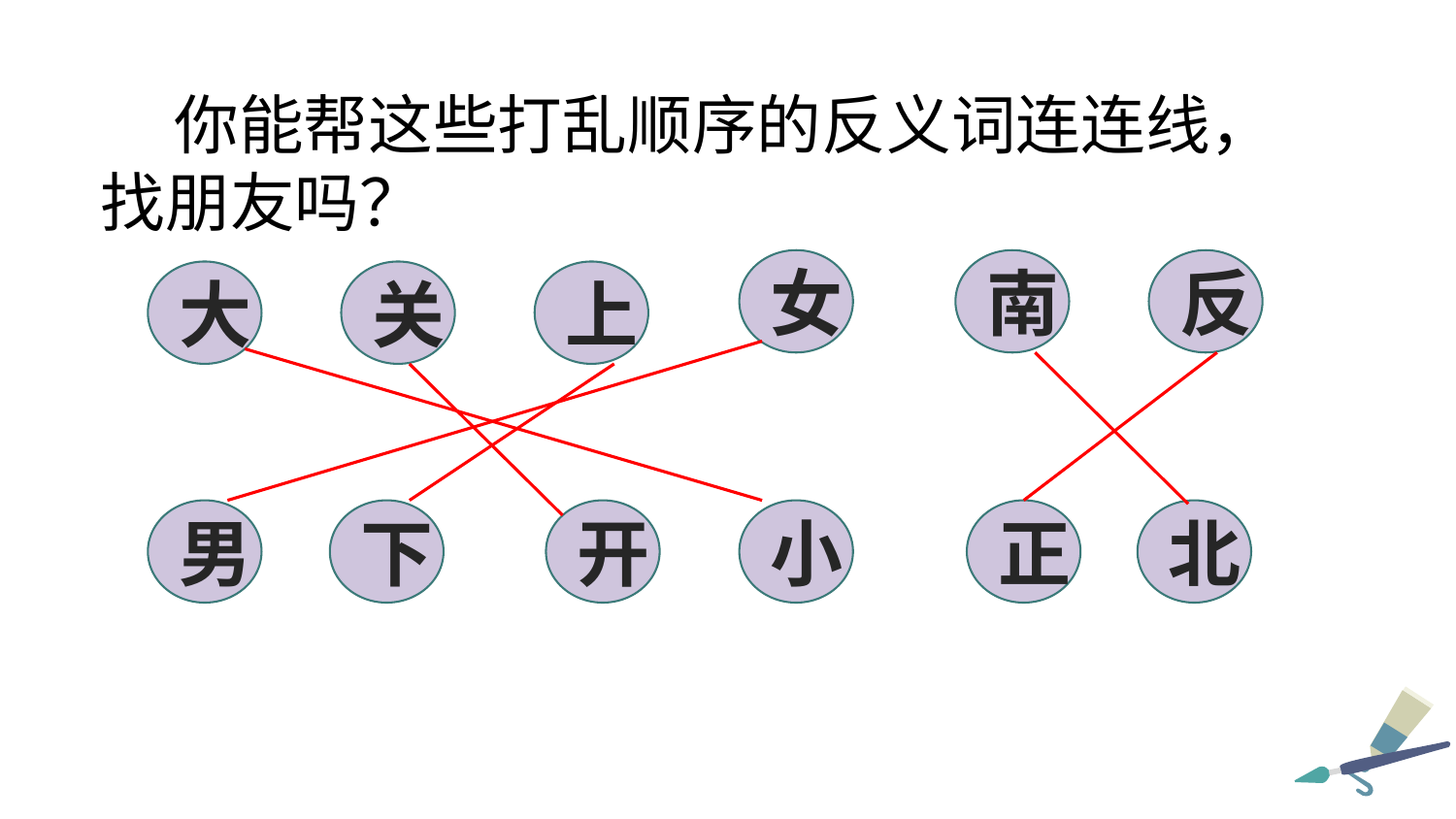

你能帮这些打乱顺序的反义词连连线，找朋友吗？
女
南
反
大
关
上
男
下
开
小
正
北